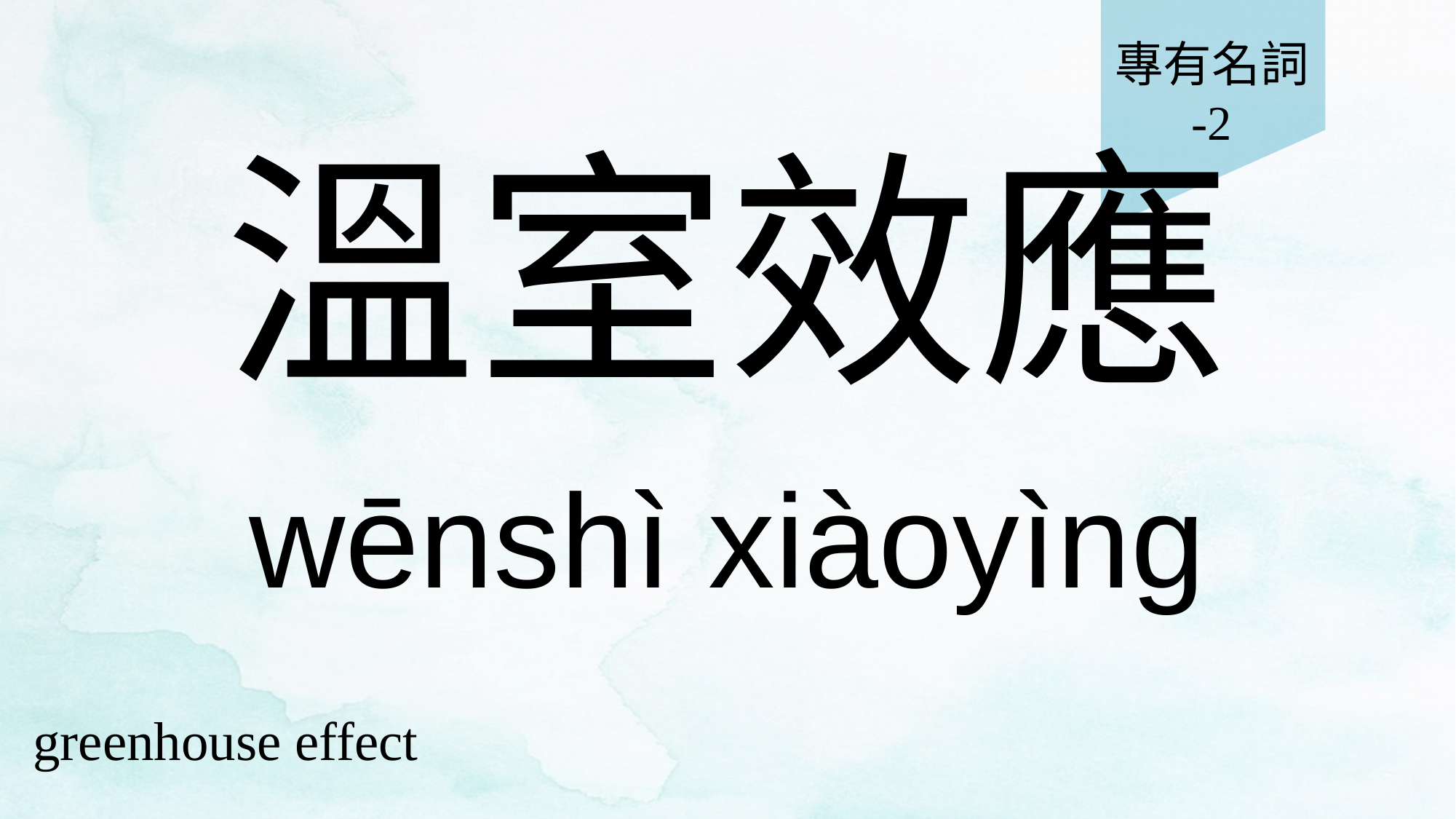

專有名詞
-2
# 溫室效應
wēnshì xiàoyìng
greenhouse effect